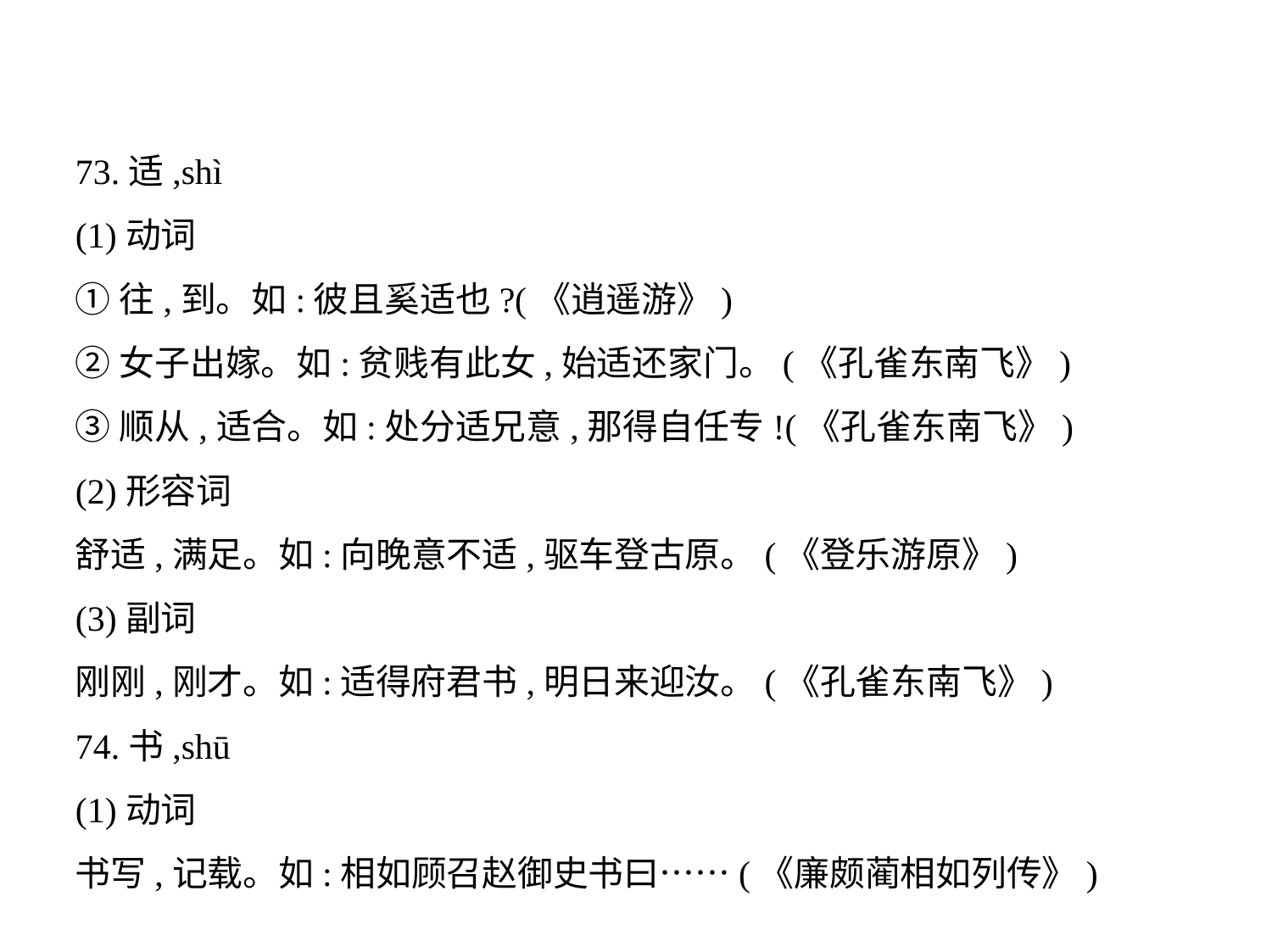

73.适,shì
(1)动词
①往,到。如:彼且奚适也?(《逍遥游》)
②女子出嫁。如:贫贱有此女,始适还家门。(《孔雀东南飞》)
③顺从,适合。如:处分适兄意,那得自任专!(《孔雀东南飞》)
(2)形容词
舒适,满足。如:向晚意不适,驱车登古原。(《登乐游原》)
(3)副词
刚刚,刚才。如:适得府君书,明日来迎汝。(《孔雀东南飞》)
74.书,shū
(1)动词
书写,记载。如:相如顾召赵御史书曰……(《廉颇蔺相如列传》)